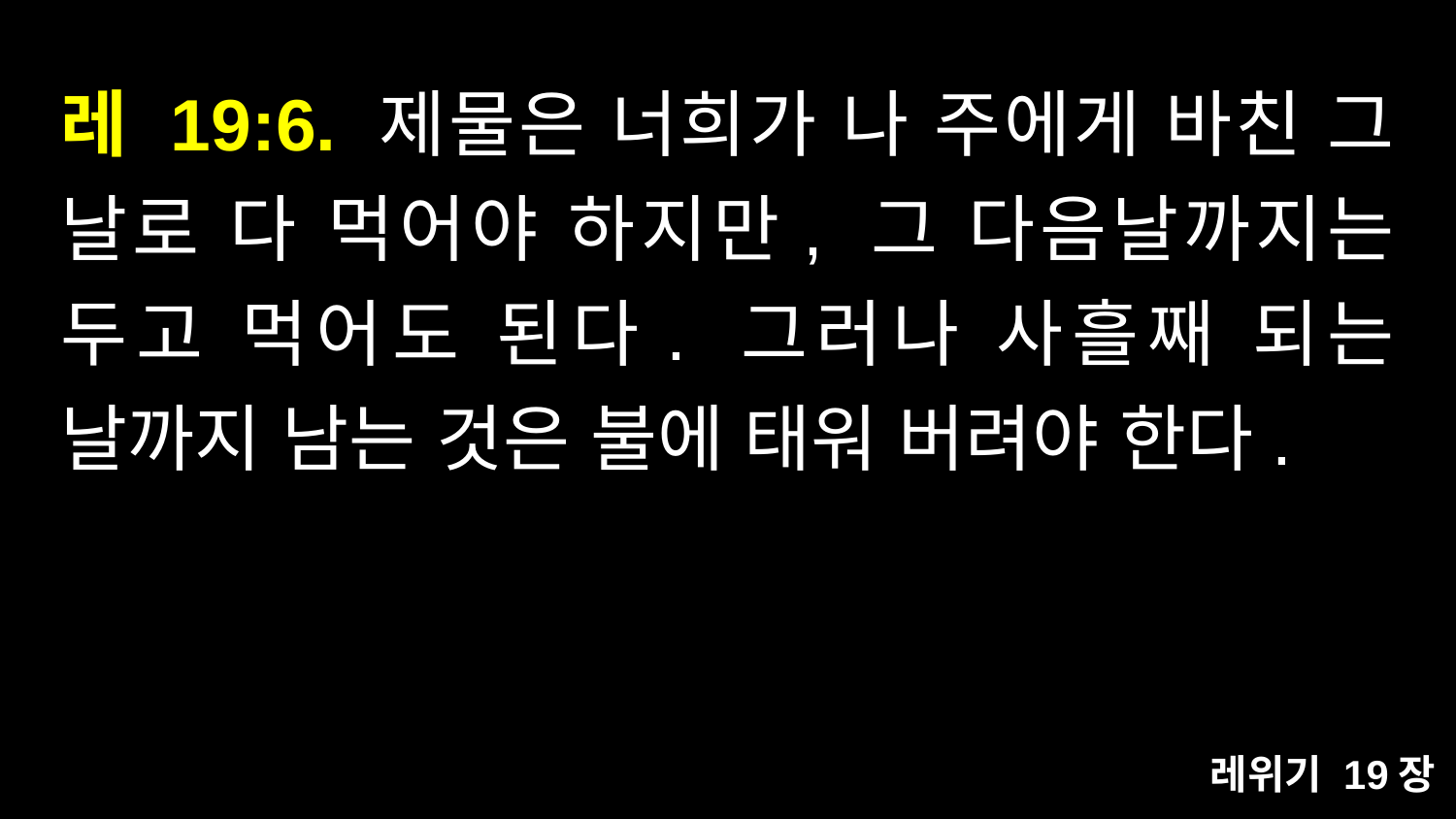

# 레 19:6. 제물은 너희가 나 주에게 바친 그 날로 다 먹어야 하지만, 그 다음날까지는 두고 먹어도 된다. 그러나 사흘째 되는 날까지 남는 것은 불에 태워 버려야 한다.
레위기 19장